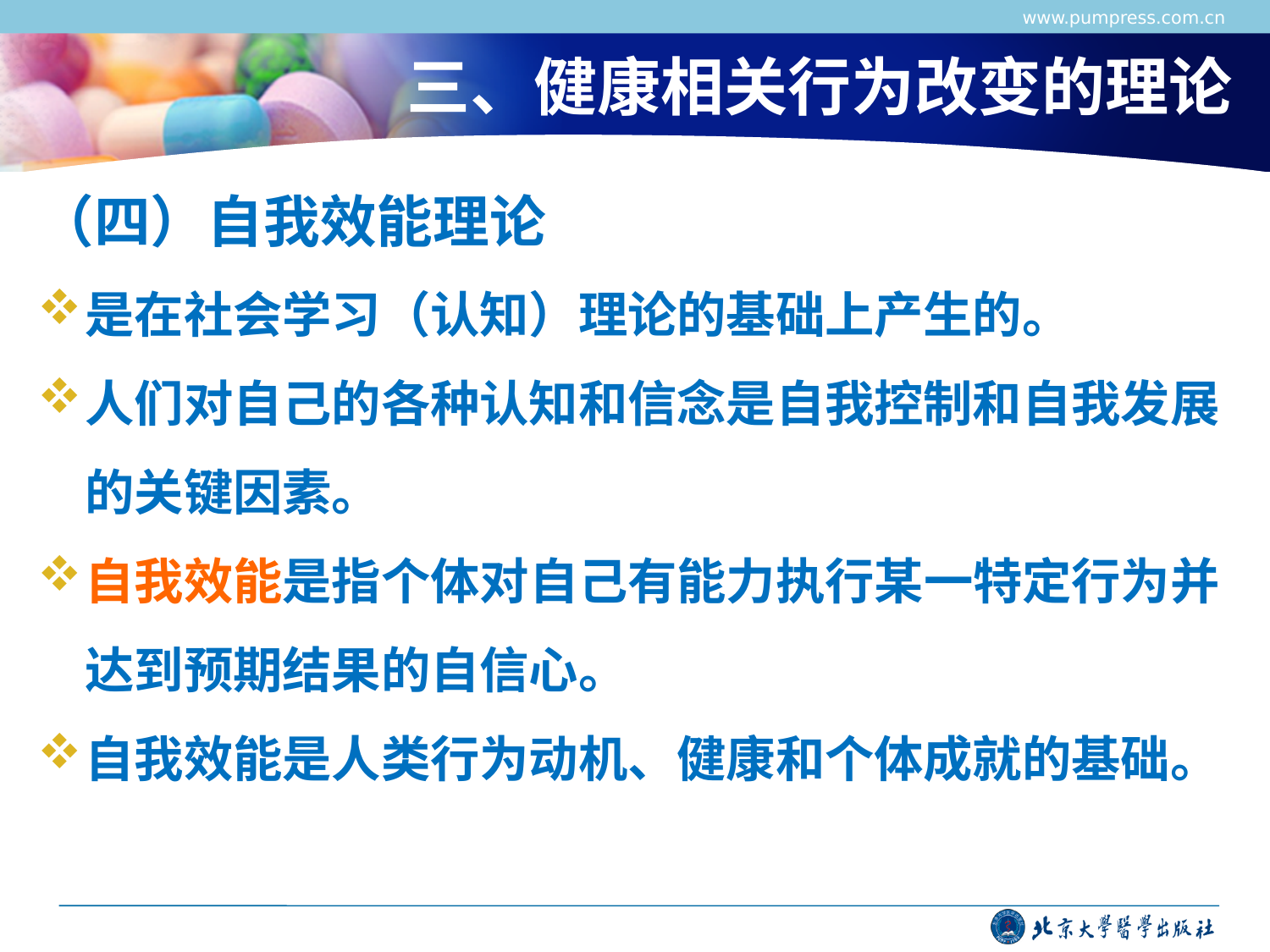

www.pumpress.com.cn
三、健康相关行为改变的理论
（四）自我效能理论
是在社会学习（认知）理论的基础上产生的。
人们对自己的各种认知和信念是自我控制和自我发展的关键因素。
自我效能是指个体对自己有能力执行某一特定行为并达到预期结果的自信心。
自我效能是人类行为动机、健康和个体成就的基础。